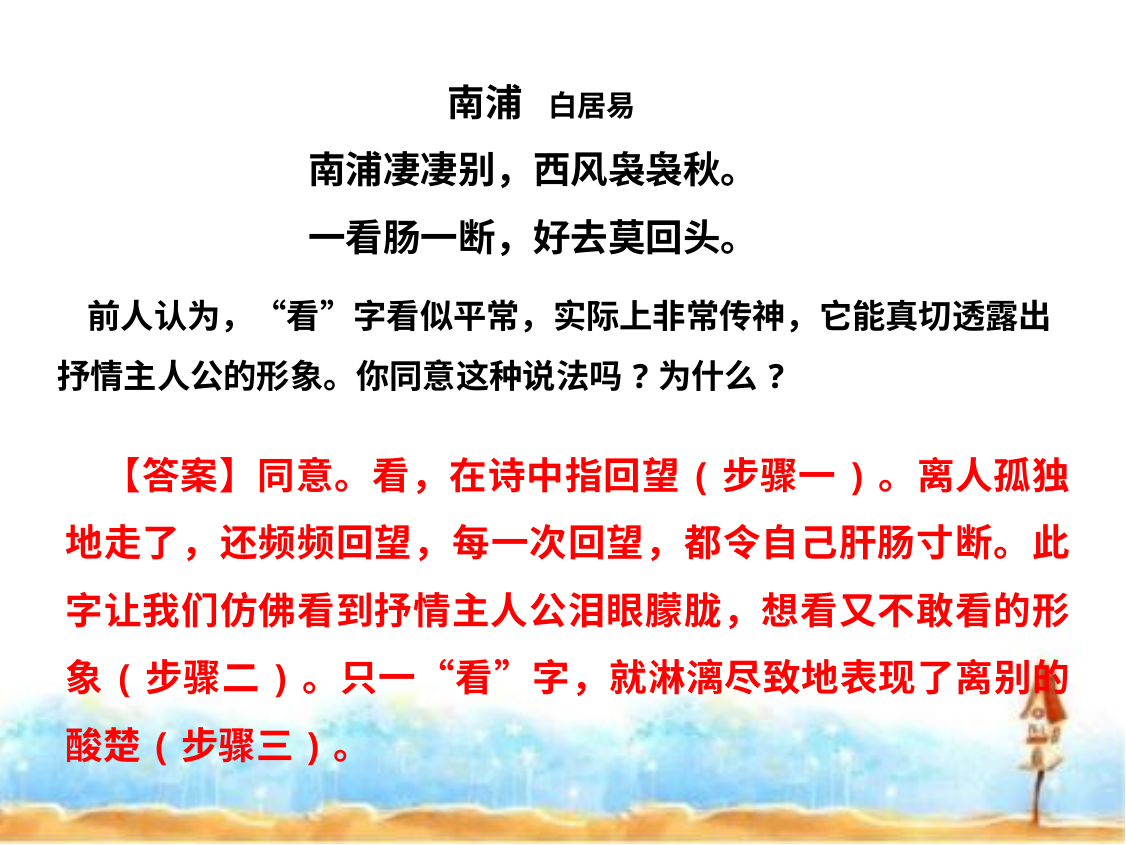

南浦   白居易
南浦凄凄别，西风袅袅秋。
一看肠一断，好去莫回头。

   前人认为，“看”字看似平常，实际上非常传神，它能真切透露出抒情主人公的形象。你同意这种说法吗?为什么?
   【答案】同意。看，在诗中指回望(步骤一)。离人孤独地走了，还频频回望，每一次回望，都令自己肝肠寸断。此字让我们仿佛看到抒情主人公泪眼朦胧，想看又不敢看的形象(步骤二)。只一“看”字，就淋漓尽致地表现了离别的酸楚(步骤三)。